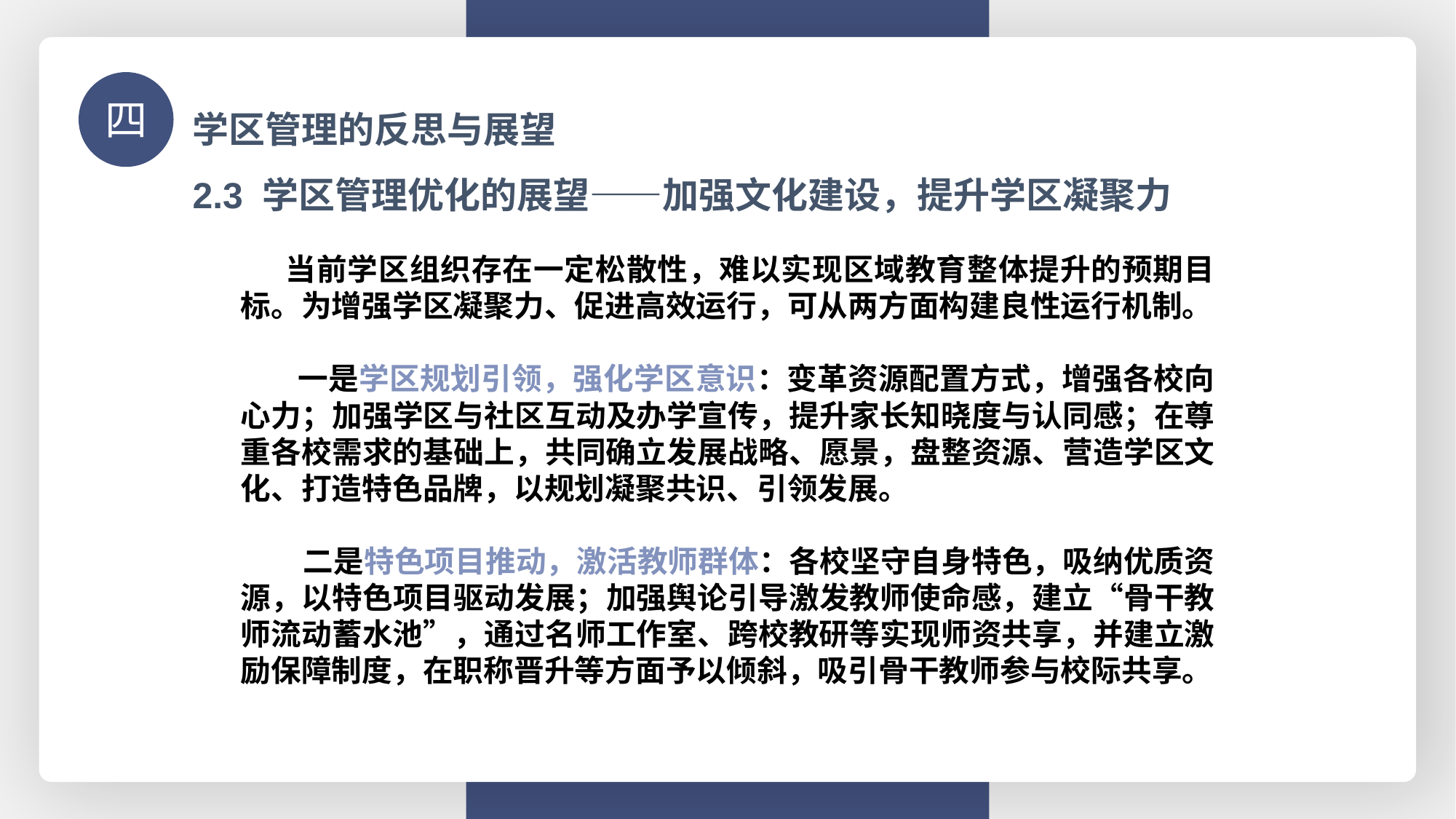

学区管理的反思与展望
四
2.3 学区管理优化的展望——加强文化建设，提升学区凝聚力
     当前学区组织存在一定松散性，难以实现区域教育整体提升的预期目标。为增强学区凝聚力、促进高效运行，可从两方面构建良性运行机制。

       一是学区规划引领，强化学区意识：变革资源配置方式，增强各校向心力；加强学区与社区互动及办学宣传，提升家长知晓度与认同感；在尊重各校需求的基础上，共同确立发展战略、愿景，盘整资源、营造学区文化、打造特色品牌，以规划凝聚共识、引领发展。

        二是特色项目推动，激活教师群体：各校坚守自身特色，吸纳优质资源，以特色项目驱动发展；加强舆论引导激发教师使命感，建立“骨干教师流动蓄水池”，通过名师工作室、跨校教研等实现师资共享，并建立激励保障制度，在职称晋升等方面予以倾斜，吸引骨干教师参与校际共享。